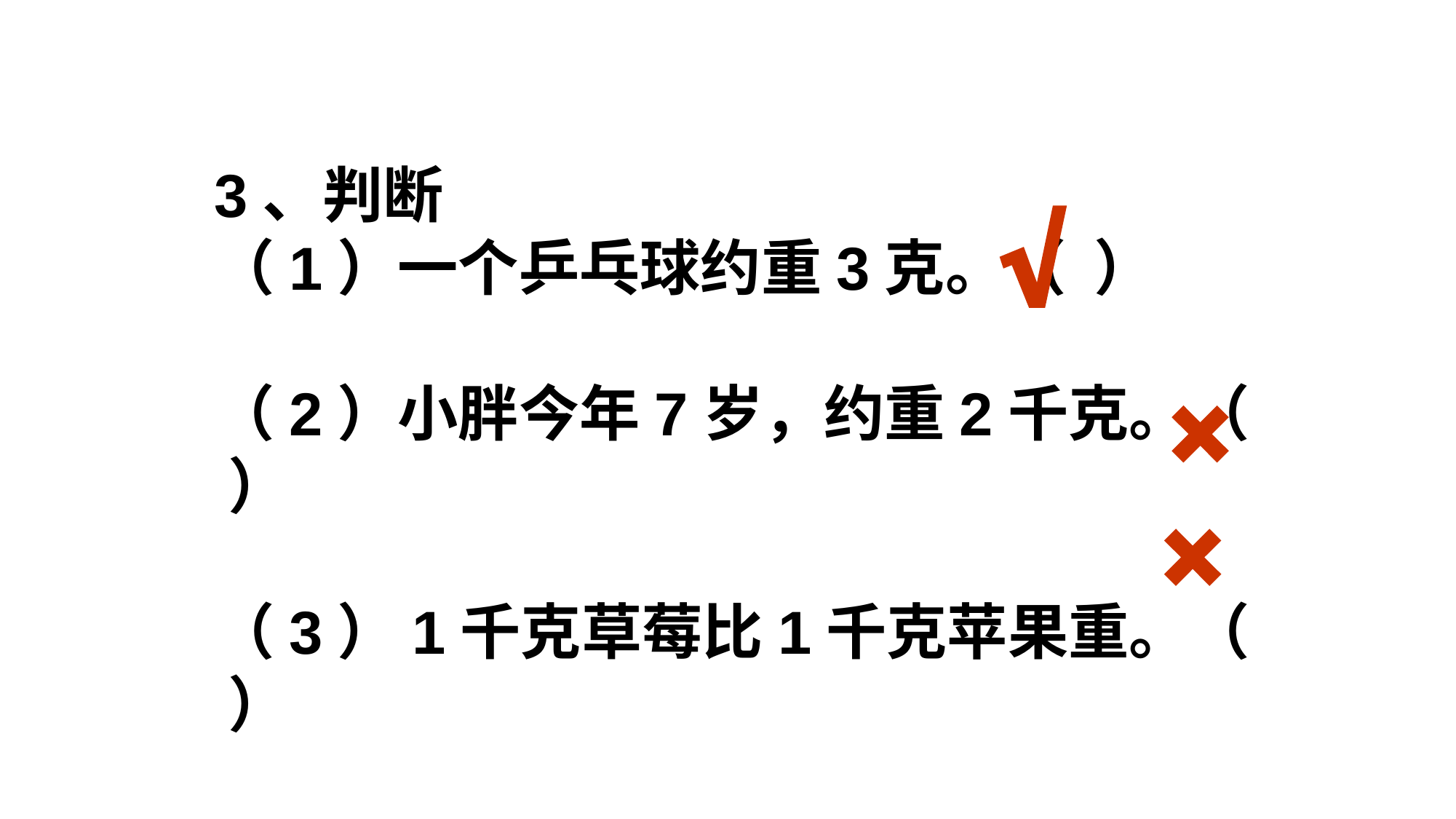

3、判断
（1）一个乒乓球约重3克。（  ）

（2）小胖今年7岁，约重2千克。（  ）

（3）1千克草莓比1千克苹果重。（  ）
√
 ×
×